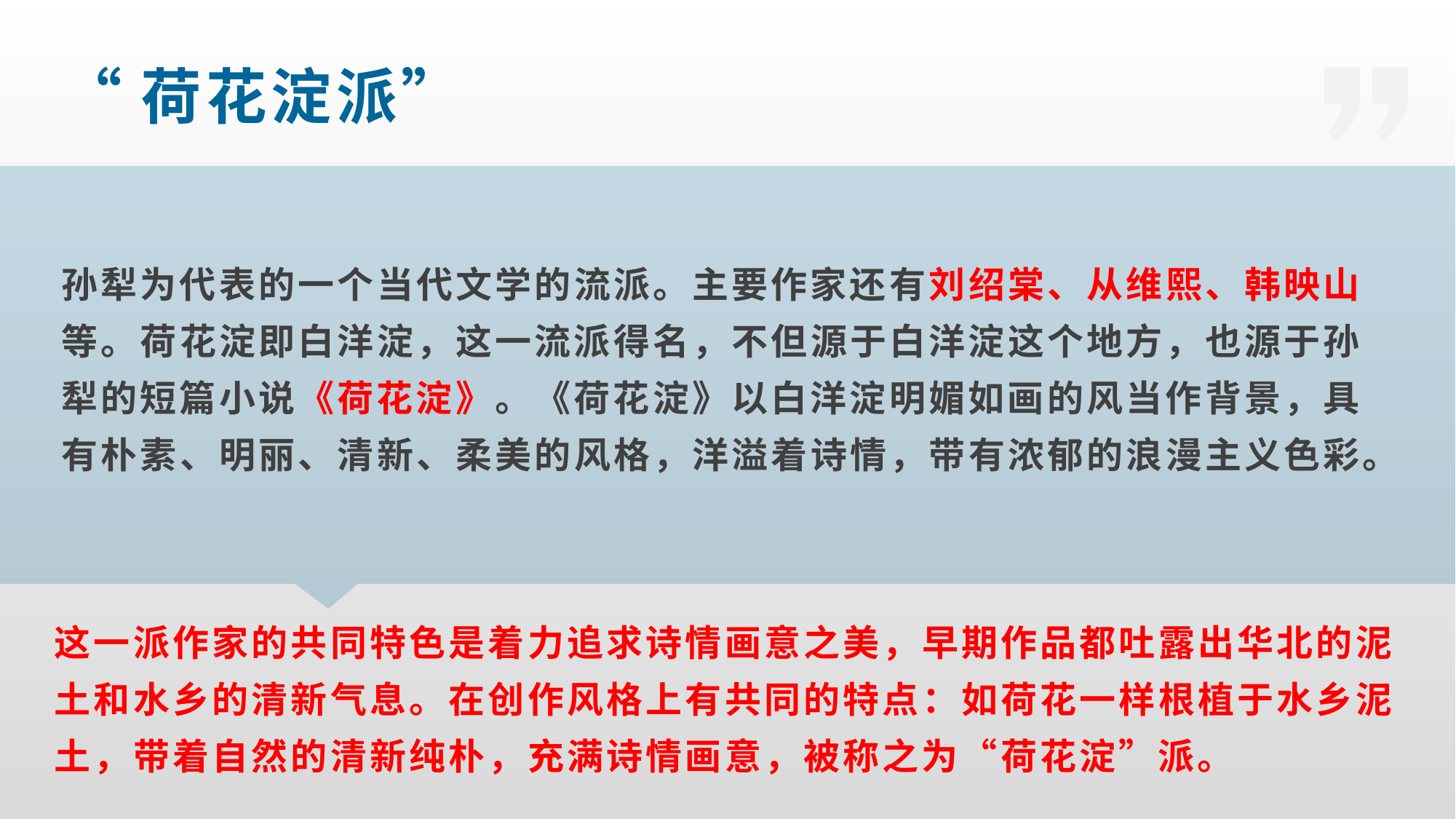

“荷花淀派”

孙犁为代表的一个当代文学的流派。主要作家还有刘绍棠、从维熙、韩映山等。荷花淀即白洋淀，这一流派得名，不但源于白洋淀这个地方，也源于孙犁的短篇小说《荷花淀》。《荷花淀》以白洋淀明媚如画的风当作背景，具有朴素、明丽、清新、柔美的风格，洋溢着诗情，带有浓郁的浪漫主义色彩。
这一派作家的共同特色是着力追求诗情画意之美，早期作品都吐露出华北的泥土和水乡的清新气息。在创作风格上有共同的特点：如荷花一样根植于水乡泥土，带着自然的清新纯朴，充满诗情画意，被称之为“荷花淀”派。